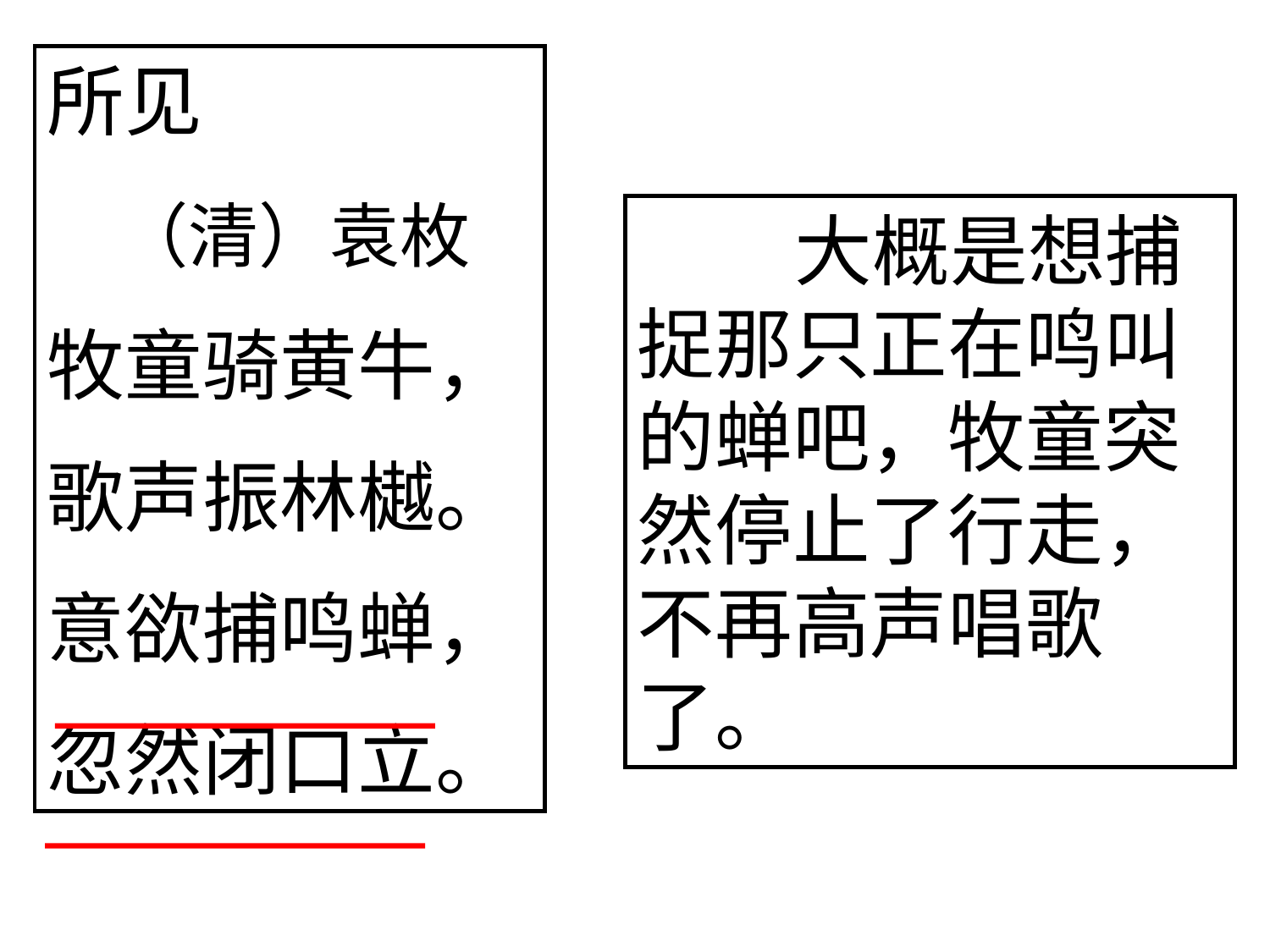

所见
   （清）袁枚
牧童骑黄牛，
歌声振林樾。
意欲捕鸣蝉，
忽然闭口立。
        大概是想捕捉那只正在鸣叫的蝉吧，牧童突然停止了行走，不再高声唱歌了。